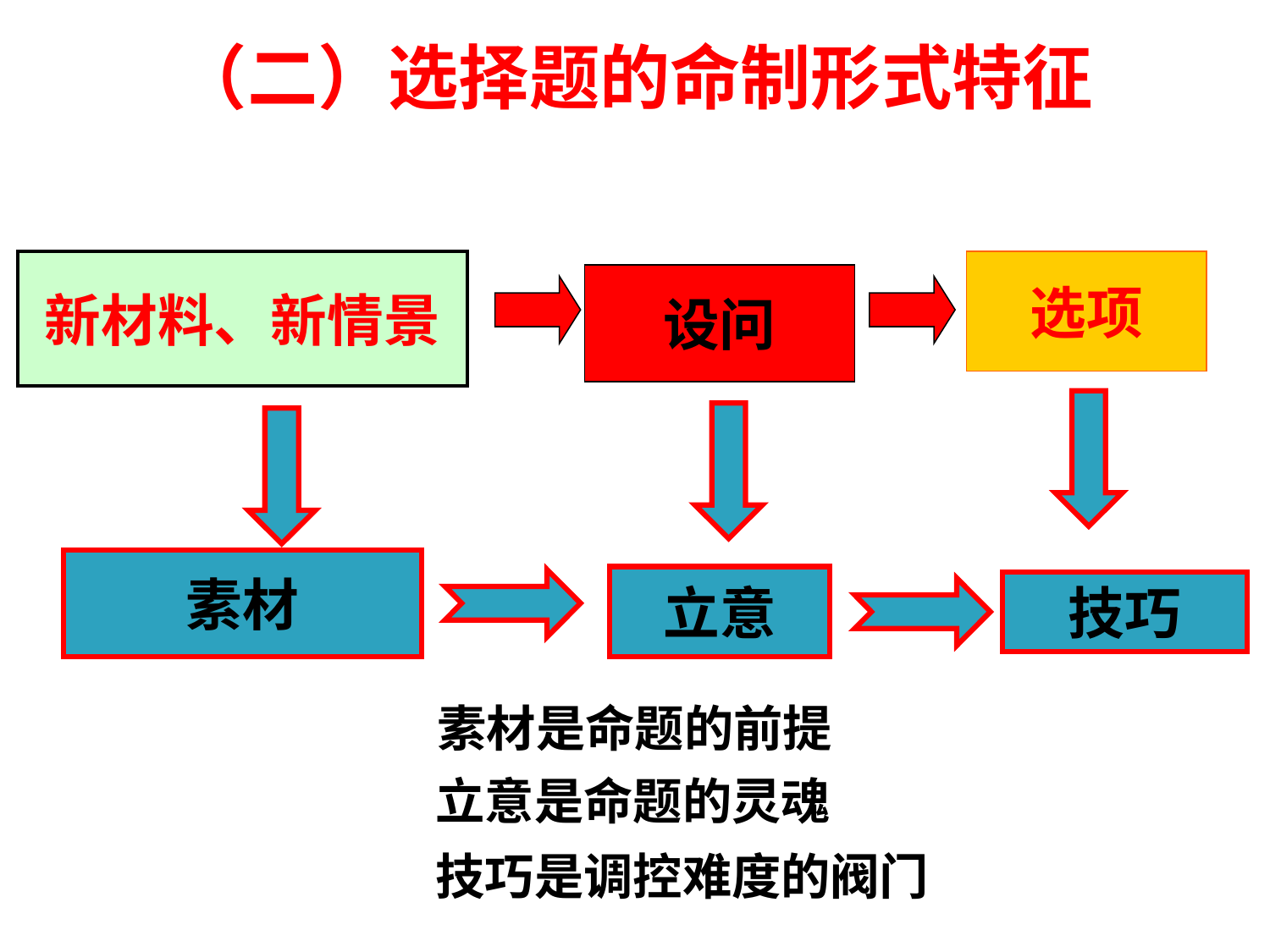

# （二）选择题的命制形式特征
选项
新材料、新情景
设问

素材
立意

技巧

素材是命题的前提

立意是命题的灵魂

   技巧是调控难度的阀门